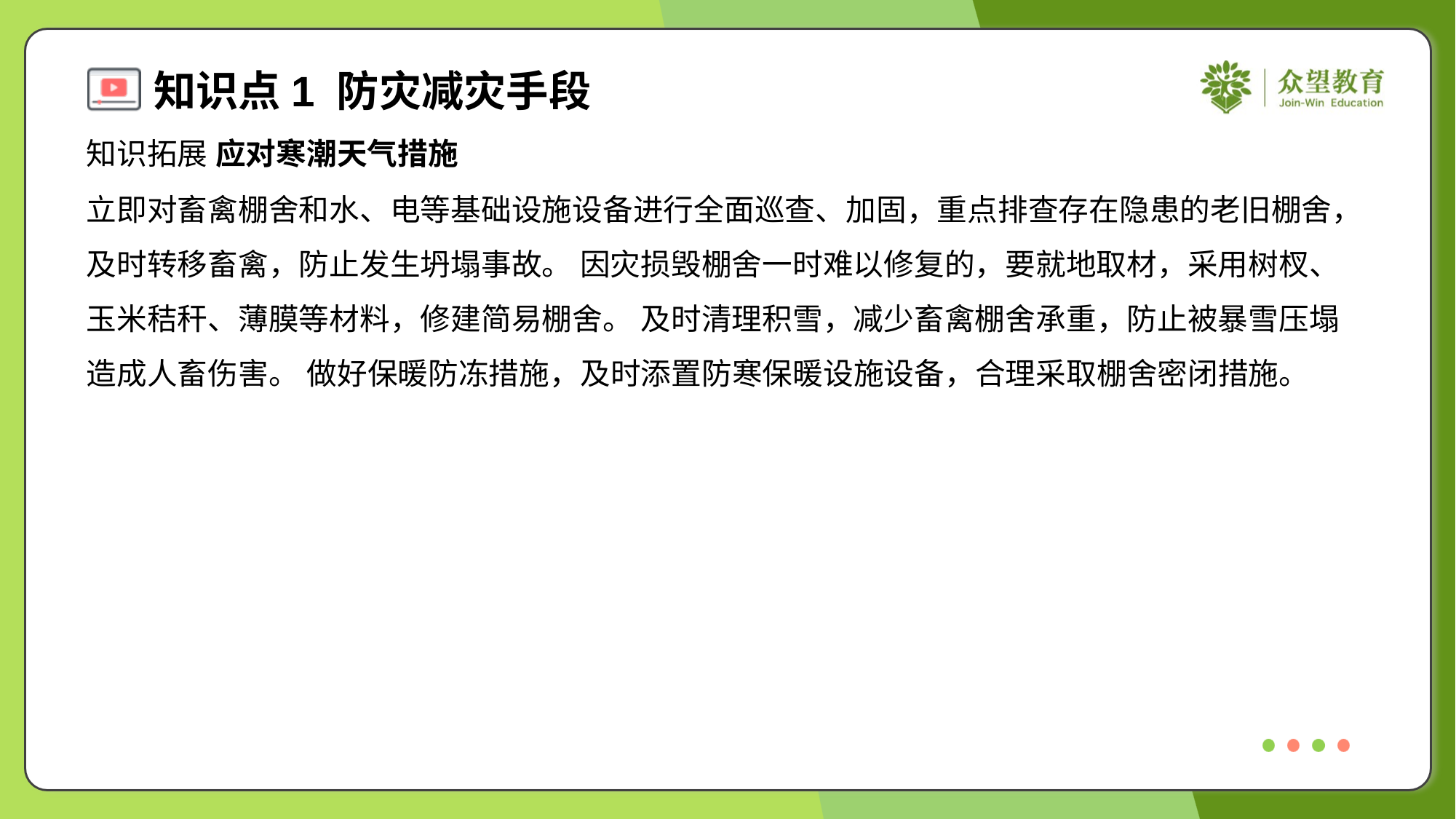

知识拓展 应对寒潮天气措施
立即对畜禽棚舍和水、电等基础设施设备进行全面巡查、加固，重点排查存在隐患的老旧棚舍，
及时转移畜禽，防止发生坍塌事故。 因灾损毁棚舍一时难以修复的，要就地取材，采用树杈、
玉米秸秆、薄膜等材料，修建简易棚舍。 及时清理积雪，减少畜禽棚舍承重，防止被暴雪压塌
造成人畜伤害。 做好保暖防冻措施，及时添置防寒保暖设施设备，合理采取棚舍密闭措施。